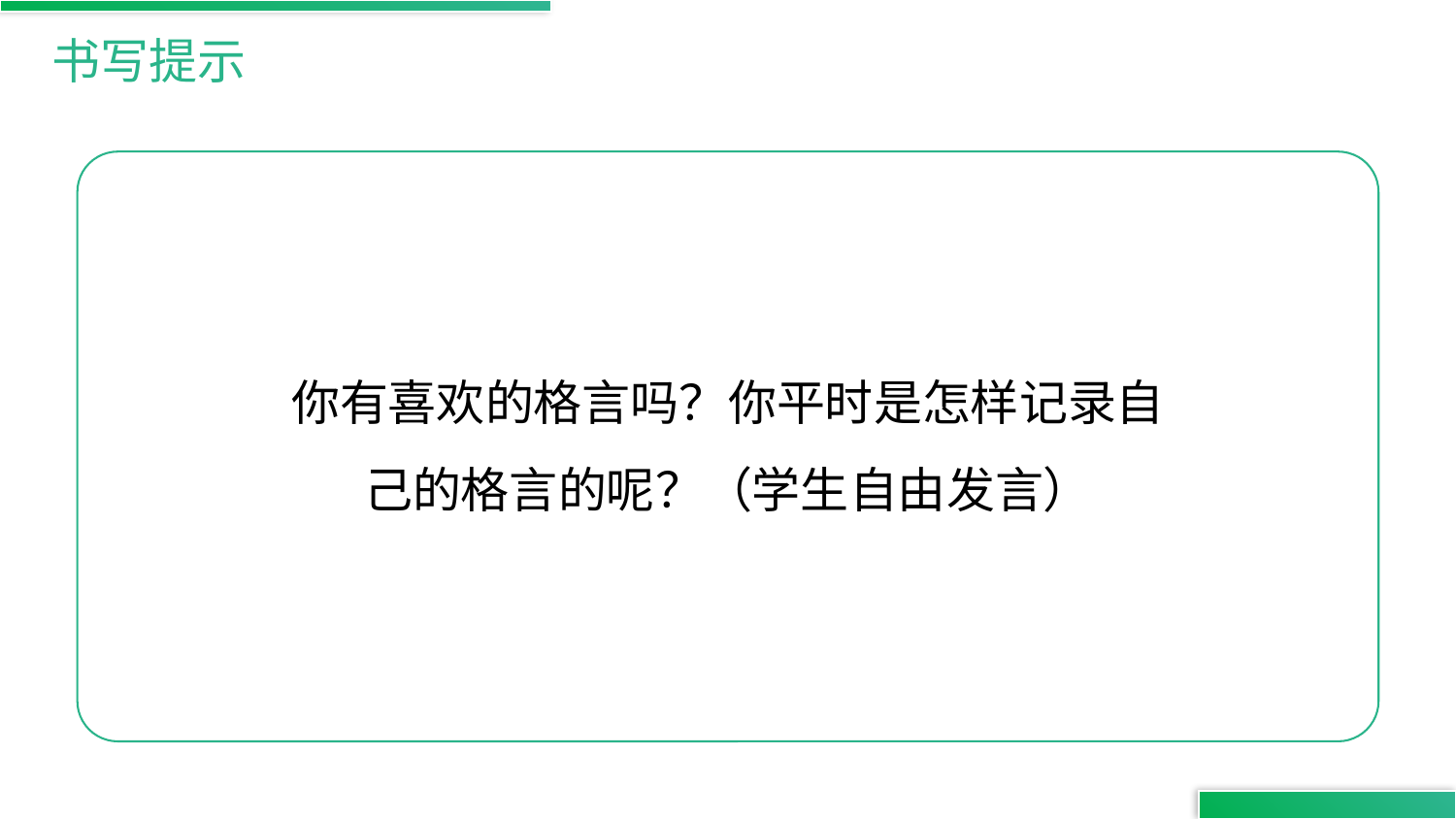

书写提示
你有喜欢的格言吗？你平时是怎样记录自己的格言的呢？（学生自由发言）